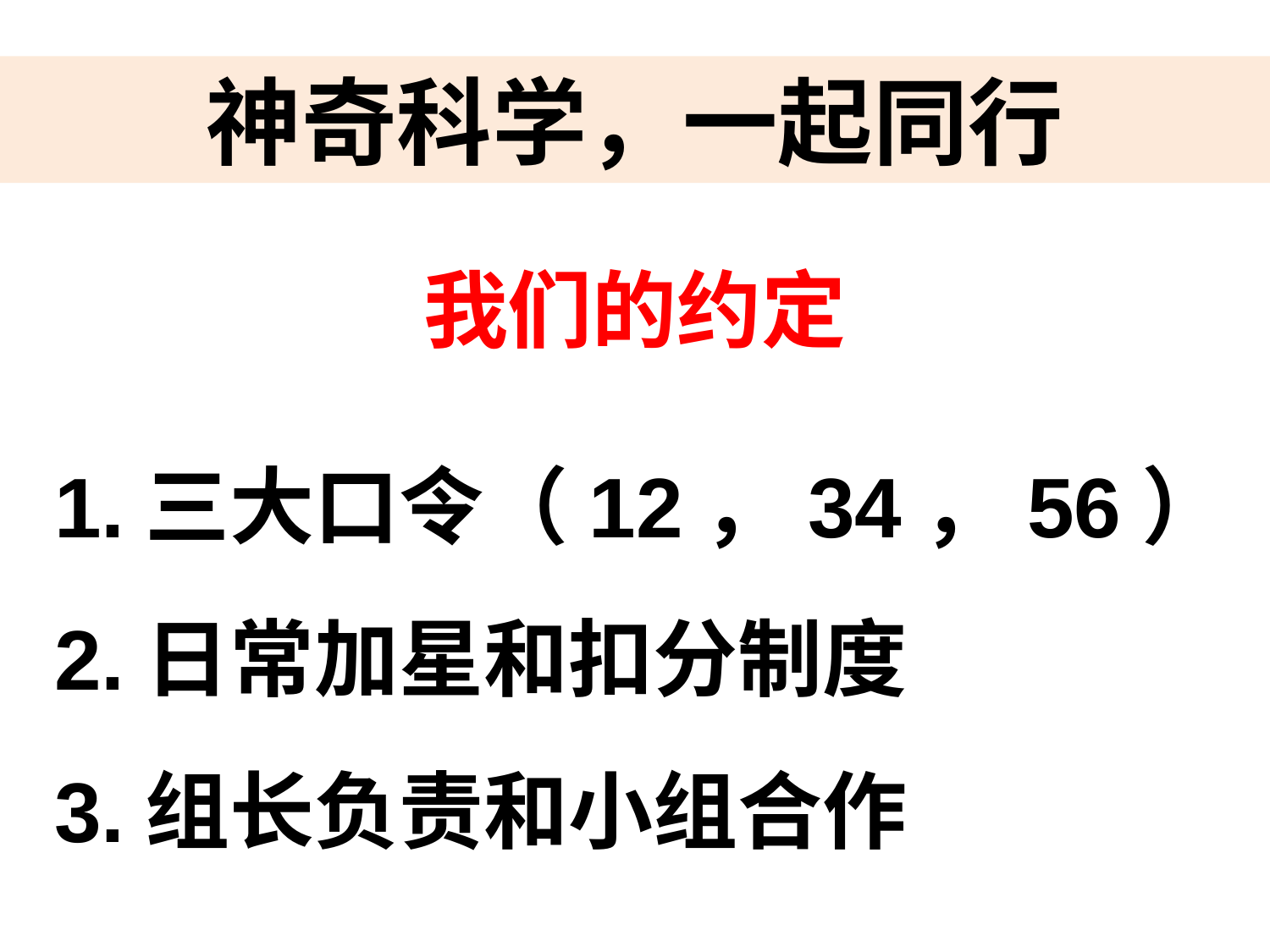

神奇科学，一起同行
我们的约定
  1.三大口令（12，34，56）
  2.日常加星和扣分制度
  3.组长负责和小组合作